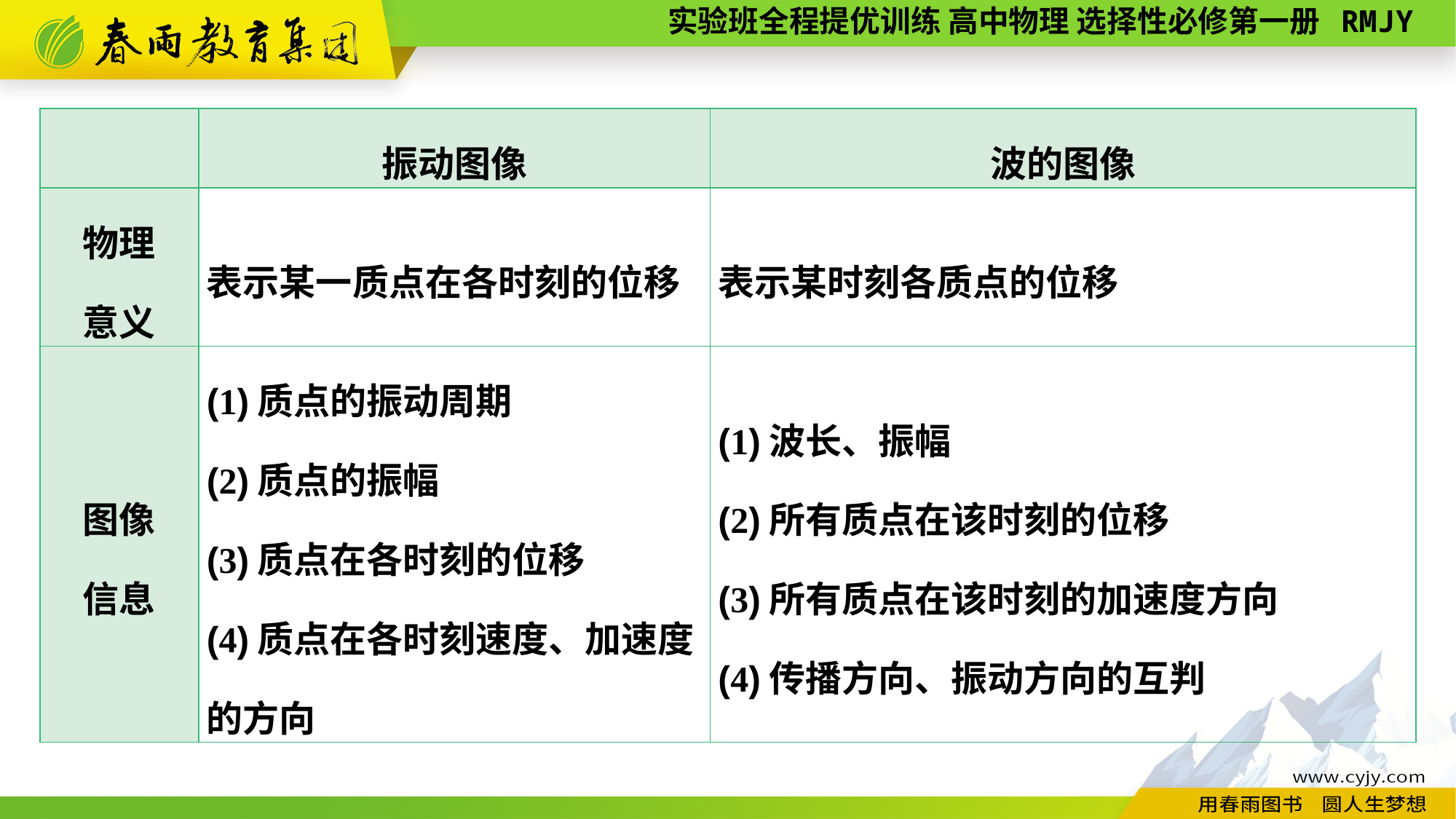

|  | 振动图像 | 波的图像 |
| --- | --- | --- |
| 物理 意义 | 表示某一质点在各时刻的位移 | 表示某时刻各质点的位移 |
| 图像 信息 | (1)质点的振动周期 (2)质点的振幅 (3)质点在各时刻的位移 (4)质点在各时刻速度、加速度的方向 | (1)波长、振幅 (2)所有质点在该时刻的位移 (3)所有质点在该时刻的加速度方向 (4)传播方向、振动方向的互判 |